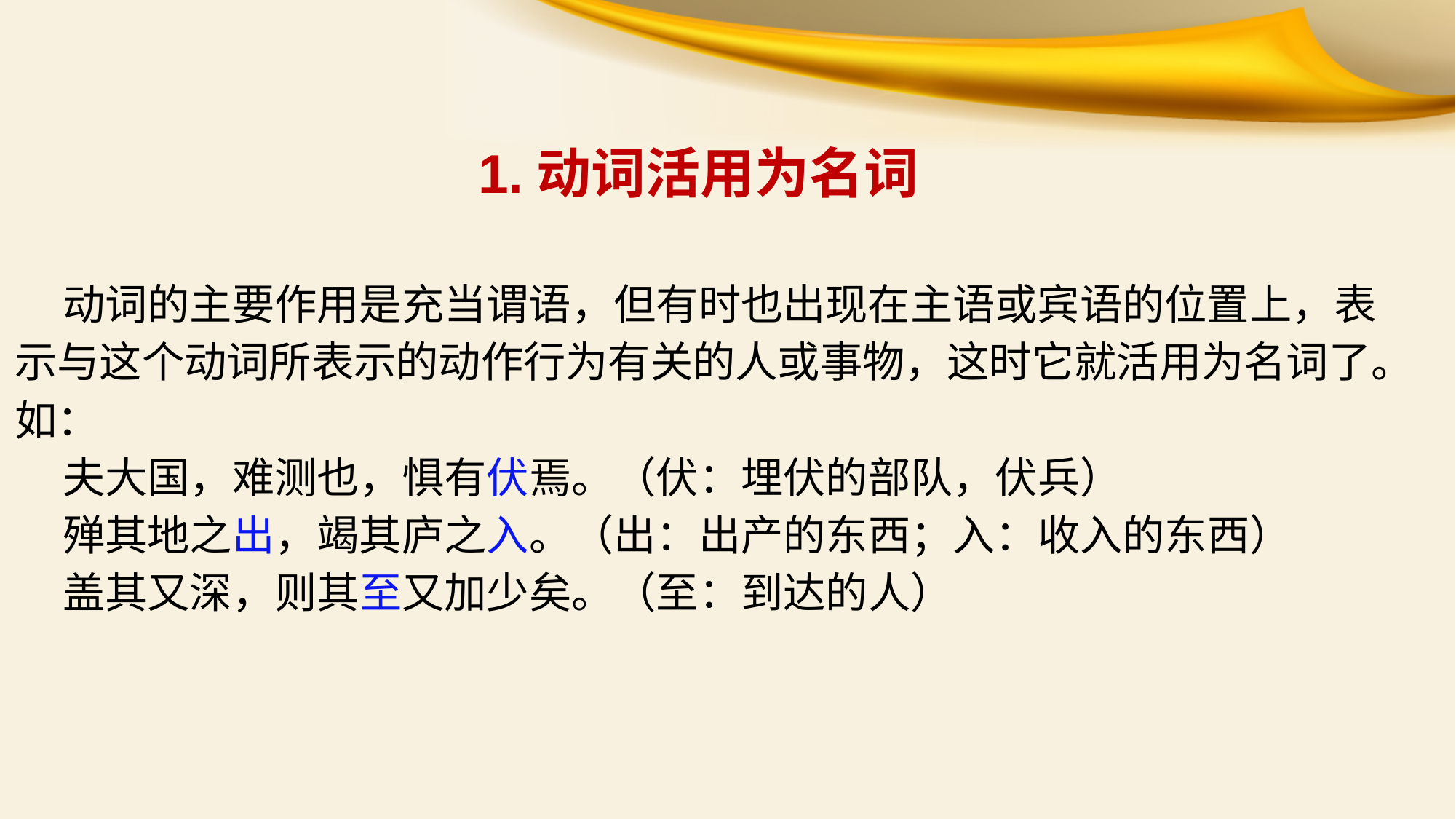

1.动词活用为名词
    动词的主要作用是充当谓语，但有时也出现在主语或宾语的位置上，表示与这个动词所表示的动作行为有关的人或事物，这时它就活用为名词了。如：
    夫大国，难测也，惧有伏焉。（伏：埋伏的部队，伏兵）
    殚其地之出，竭其庐之入。（出：出产的东西；入：收入的东西）
    盖其又深，则其至又加少矣。（至：到达的人）